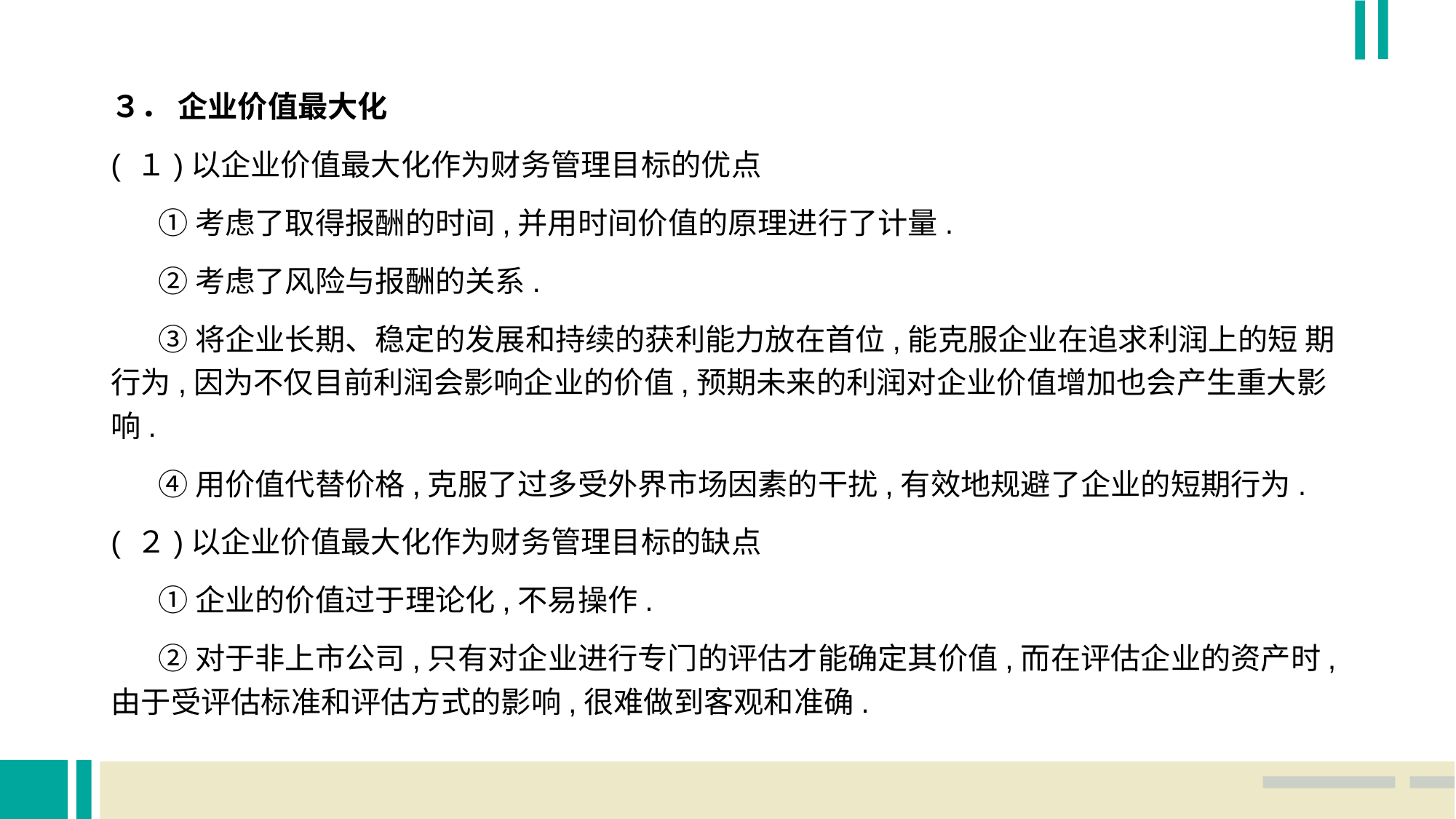

３． 企业价值最大化
( １)以企业价值最大化作为财务管理目标的优点
       ①考虑了取得报酬的时间,并用时间价值的原理进行了计量.
       ②考虑了风险与报酬的关系.
       ③将企业长期、稳定的发展和持续的获利能力放在首位,能克服企业在追求利润上的短 期行为,因为不仅目前利润会影响企业的价值,预期未来的利润对企业价值增加也会产生重大影响.
       ④用价值代替价格,克服了过多受外界市场因素的干扰,有效地规避了企业的短期行为.
( ２)以企业价值最大化作为财务管理目标的缺点
       ①企业的价值过于理论化,不易操作.
       ②对于非上市公司,只有对企业进行专门的评估才能确定其价值,而在评估企业的资产时,由于受评估标准和评估方式的影响,很难做到客观和准确.